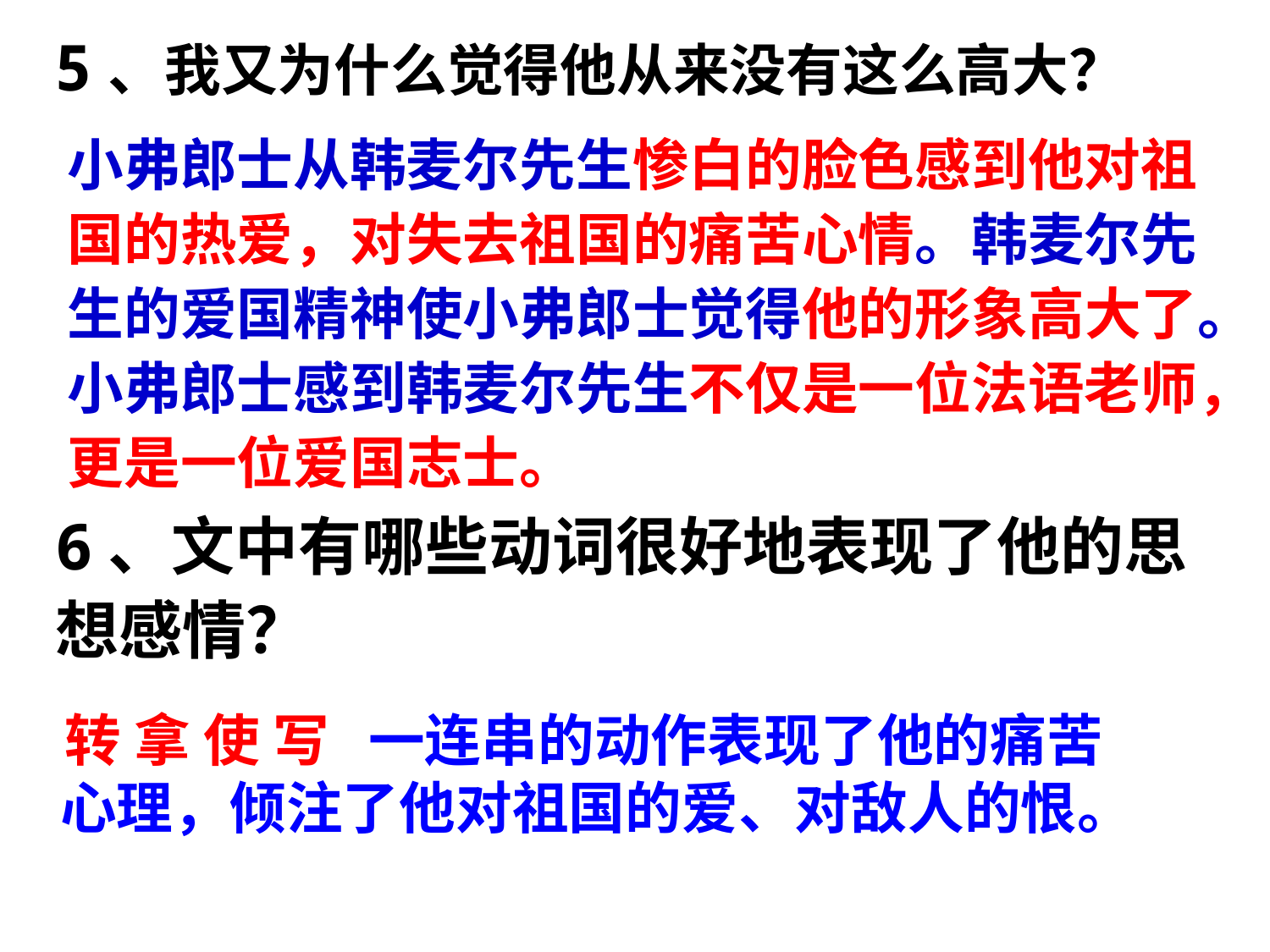

5、我又为什么觉得他从来没有这么高大？
小弗郎士从韩麦尔先生惨白的脸色感到他对祖国的热爱，对失去祖国的痛苦心情。韩麦尔先生的爱国精神使小弗郎士觉得他的形象高大了。小弗郎士感到韩麦尔先生不仅是一位法语老师，更是一位爱国志士。
# 6、文中有哪些动词很好地表现了他的思想感情？
   转 拿 使 写   一连串的动作表现了他的痛苦心理，倾注了他对祖国的爱、对敌人的恨。